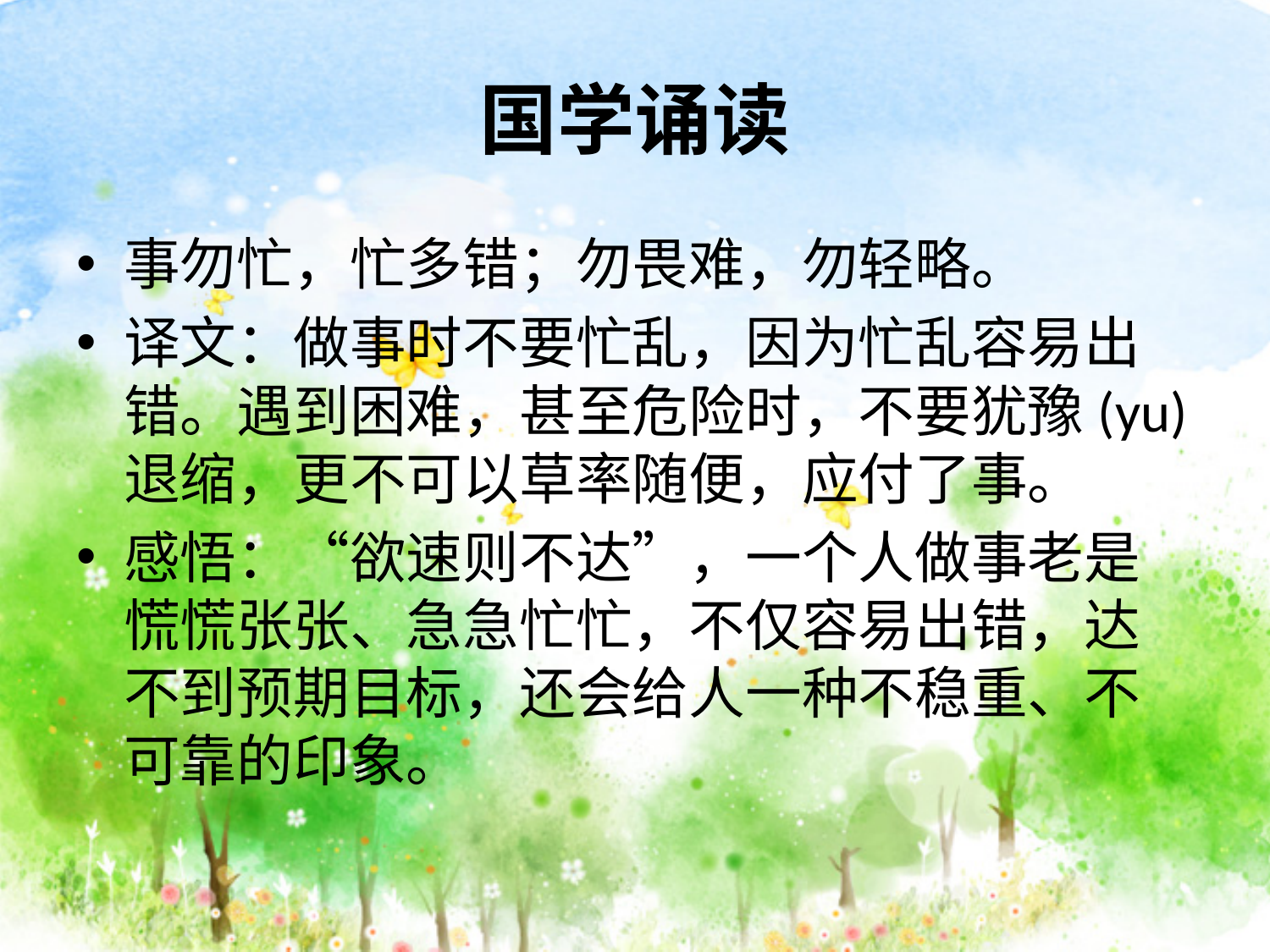

# 国学诵读
事勿忙，忙多错；勿畏难，勿轻略。
译文：做事时不要忙乱，因为忙乱容易出错。遇到困难，甚至危险时，不要犹豫(yu)退缩，更不可以草率随便，应付了事。
感悟：“欲速则不达”，一个人做事老是慌慌张张、急急忙忙，不仅容易出错，达不到预期目标，还会给人一种不稳重、不可靠的印象。